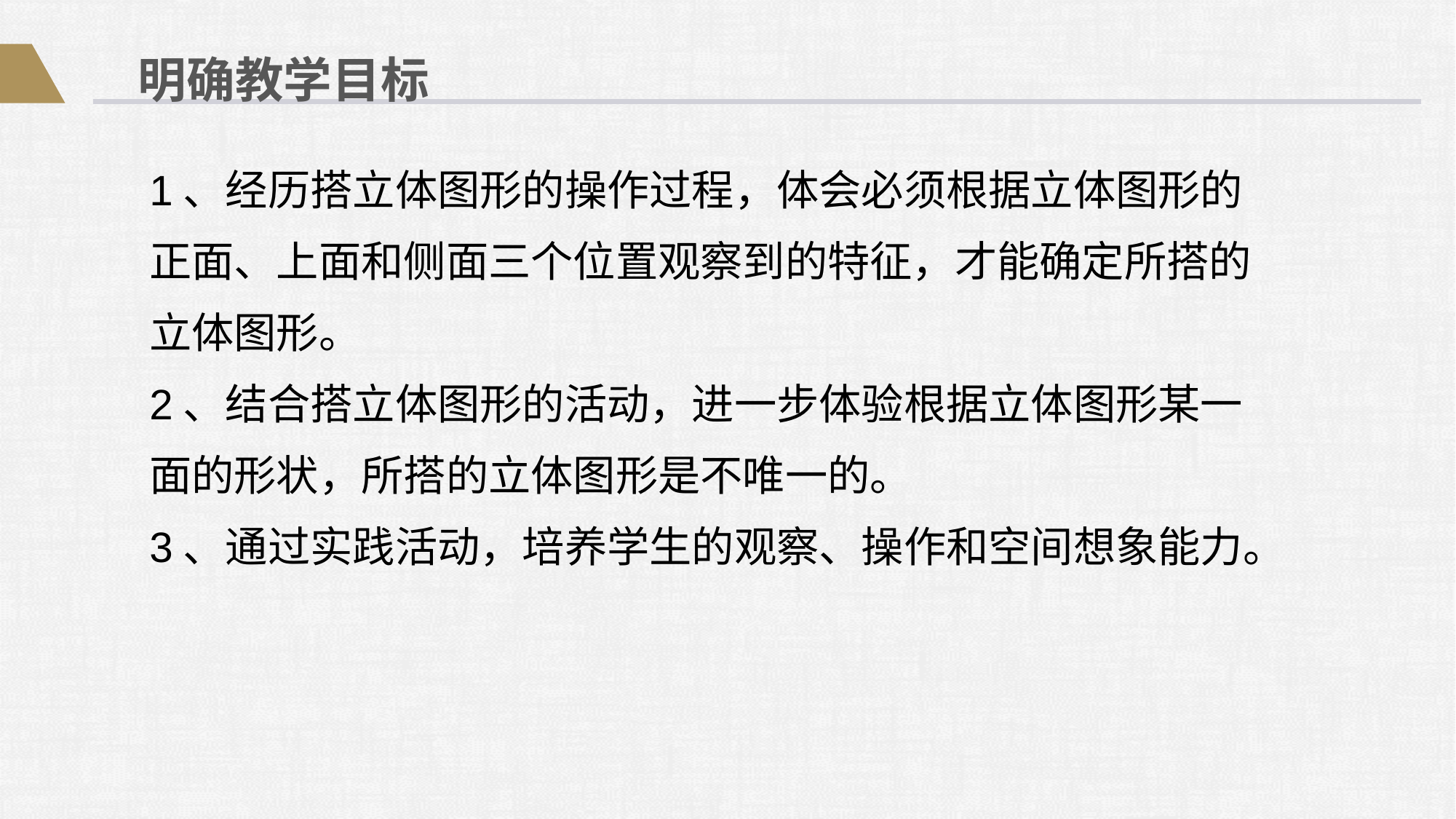

明确教学目标

1、经历搭立体图形的操作过程，体会必须根据立体图形的正面、上面和侧面三个位置观察到的特征，才能确定所搭的立体图形。
2、结合搭立体图形的活动，进一步体验根据立体图形某一面的形状，所搭的立体图形是不唯一的。
3、通过实践活动，培养学生的观察、操作和空间想象能力。